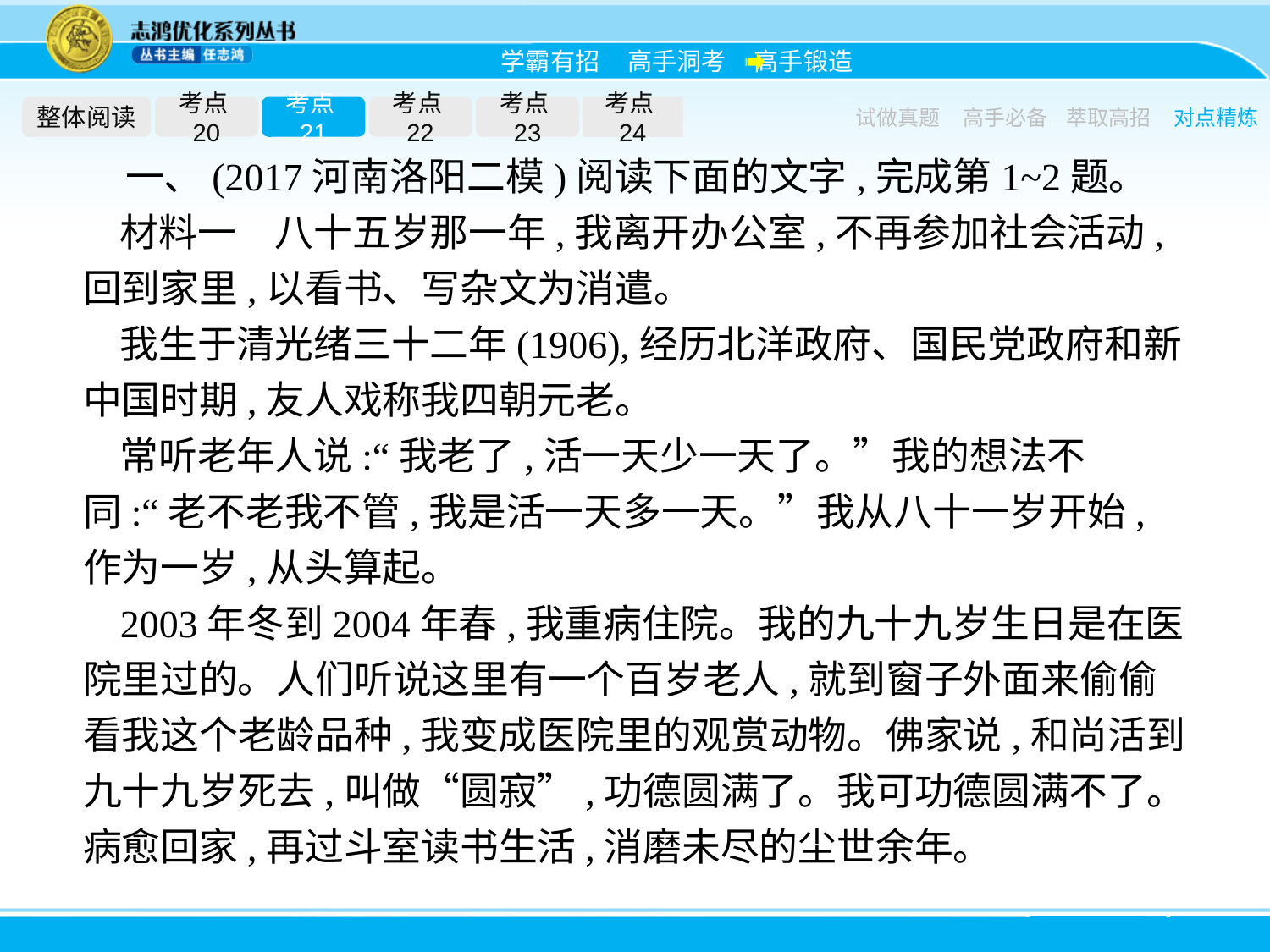

整体阅读
考点20
考点21
考点22
考点23
考点24
试做真题
高手必备
萃取高招
对点精炼
一、(2017河南洛阳二模)阅读下面的文字,完成第1~2题。
材料一　八十五岁那一年,我离开办公室,不再参加社会活动,回到家里,以看书、写杂文为消遣。
我生于清光绪三十二年(1906),经历北洋政府、国民党政府和新中国时期,友人戏称我四朝元老。
常听老年人说:“我老了,活一天少一天了。”我的想法不同:“老不老我不管,我是活一天多一天。”我从八十一岁开始,作为一岁,从头算起。
2003年冬到2004年春,我重病住院。我的九十九岁生日是在医院里过的。人们听说这里有一个百岁老人,就到窗子外面来偷偷看我这个老龄品种,我变成医院里的观赏动物。佛家说,和尚活到九十九岁死去,叫做“圆寂”,功德圆满了。我可功德圆满不了。病愈回家,再过斗室读书生活,消磨未尽的尘世余年。